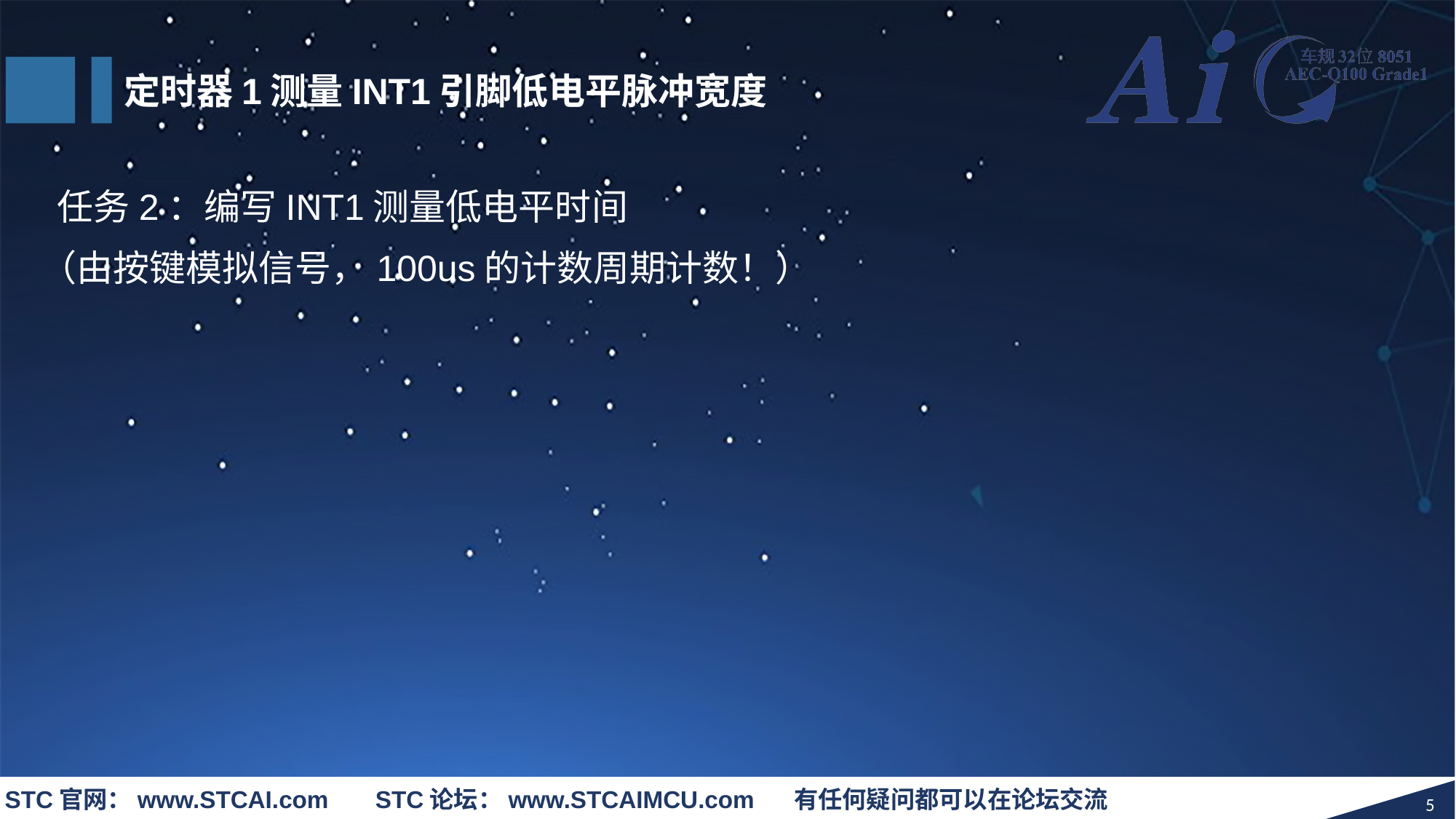

定时器1测量INT1引脚低电平脉冲宽度
 任务2：编写INT1测量低电平时间
（由按键模拟信号，100us的计数周期计数！）